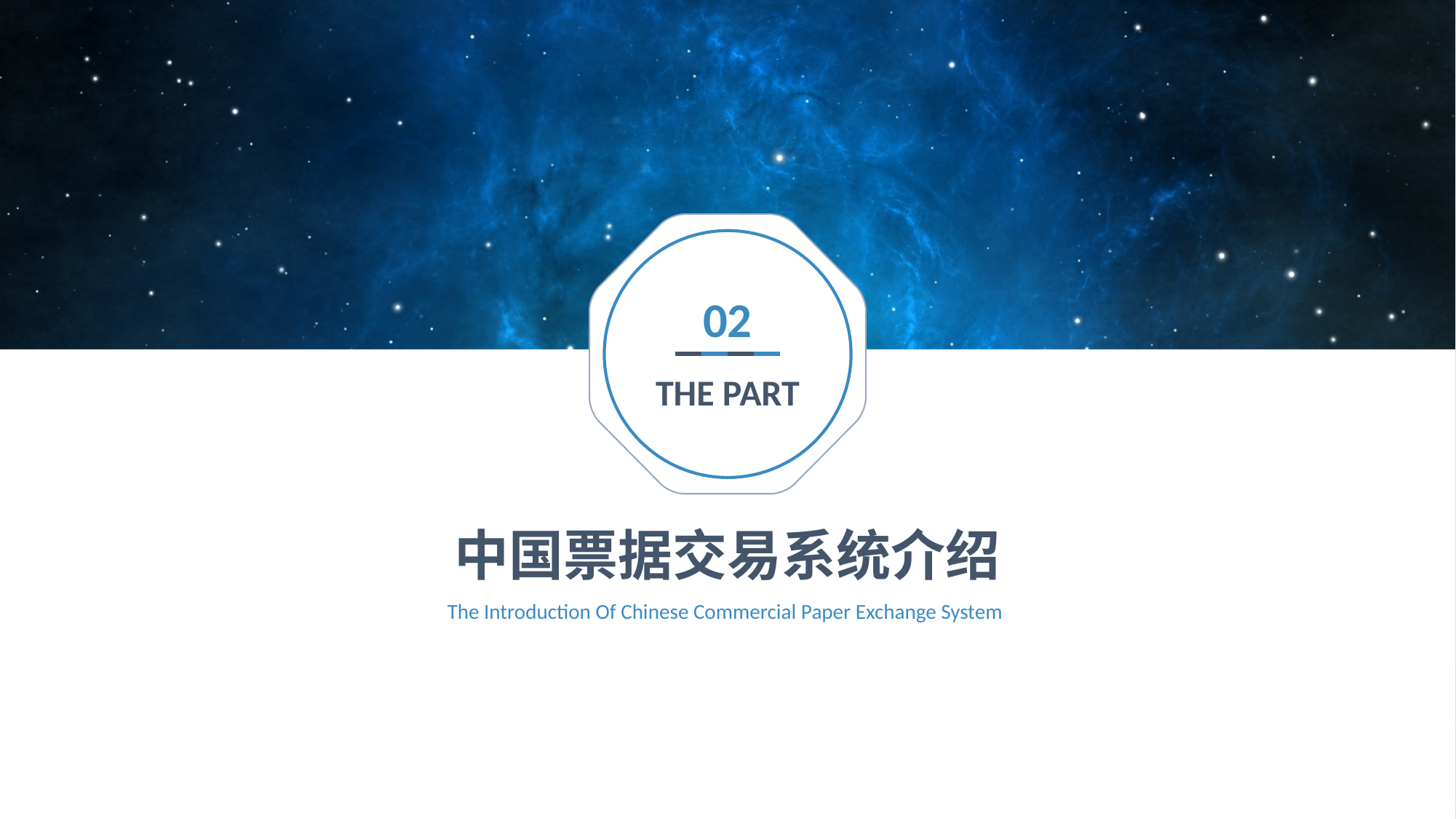

02
THE PART

中国票据交易系统介绍
The Introduction Of Chinese Commercial Paper Exchange System